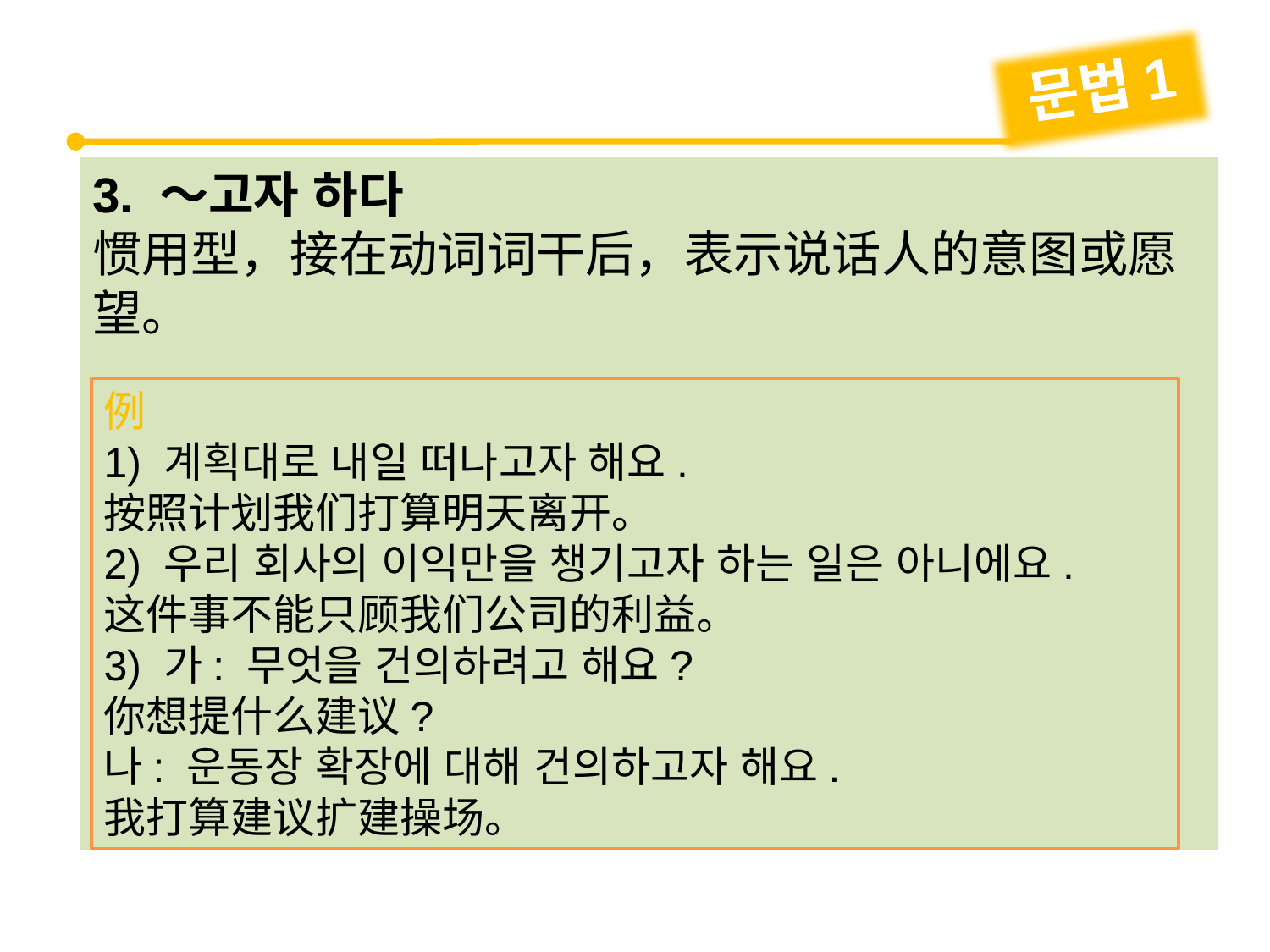

문법1
3. ～고자 하다
惯用型，接在动词词干后，表示说话人的意图或愿望。

例
1) 계획대로 내일 떠나고자 해요.
按照计划我们打算明天离开。
2) 우리 회사의 이익만을 챙기고자 하는 일은 아니에요.
这件事不能只顾我们公司的利益。
3) 가: 무엇을 건의하려고 해요?
你想提什么建议?
나: 운동장 확장에 대해 건의하고자 해요.
我打算建议扩建操场。